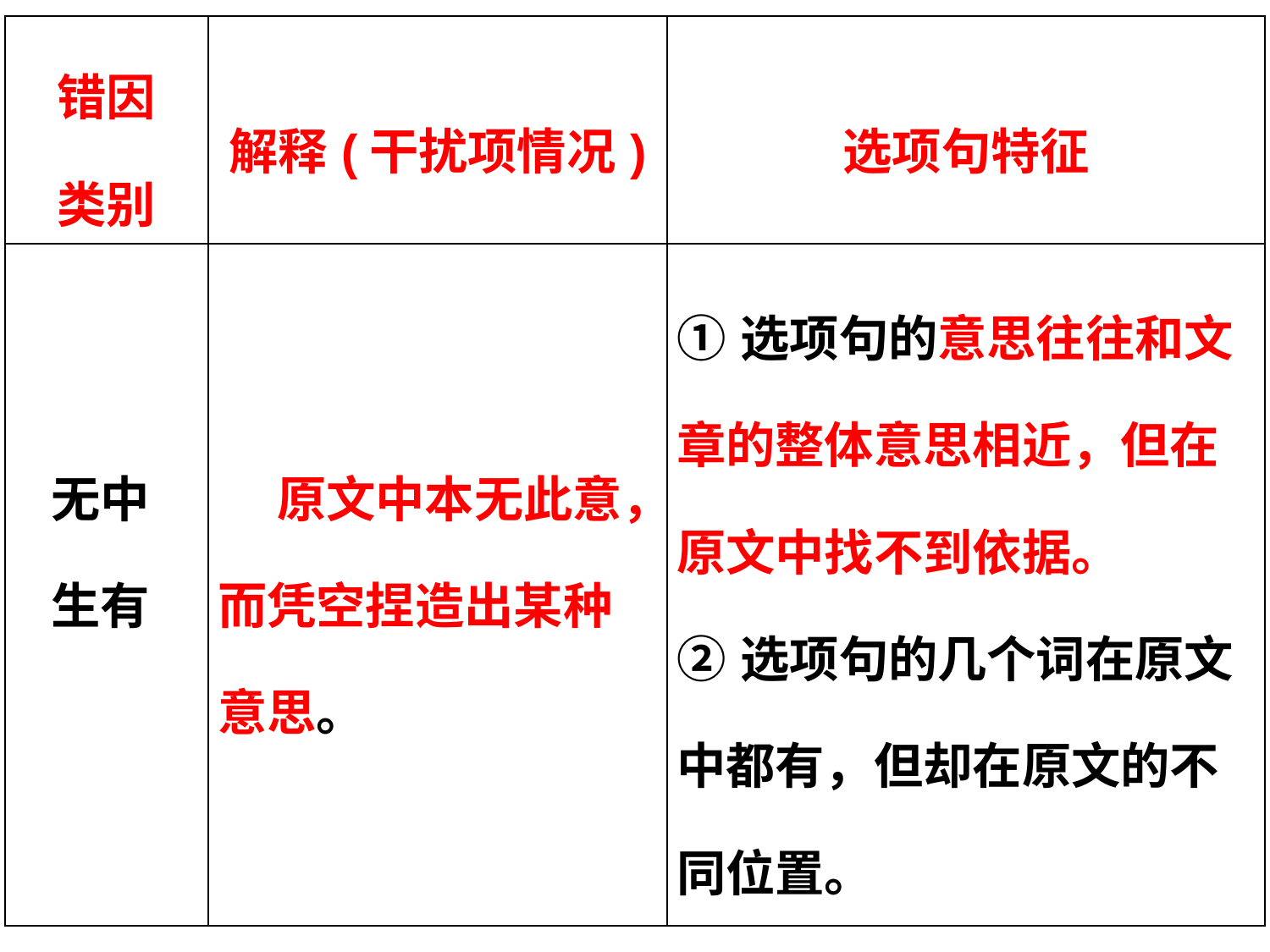

| 错因 类别 | 解释(干扰项情况) | 选项句特征 |
| --- | --- | --- |
| 无中 生有 | 原文中本无此意， 而凭空捏造出某种意思。 | ①选项句的意思往往和文章的整体意思相近，但在原文中找不到依据。 ②选项句的几个词在原文中都有，但却在原文的不同位置。 |